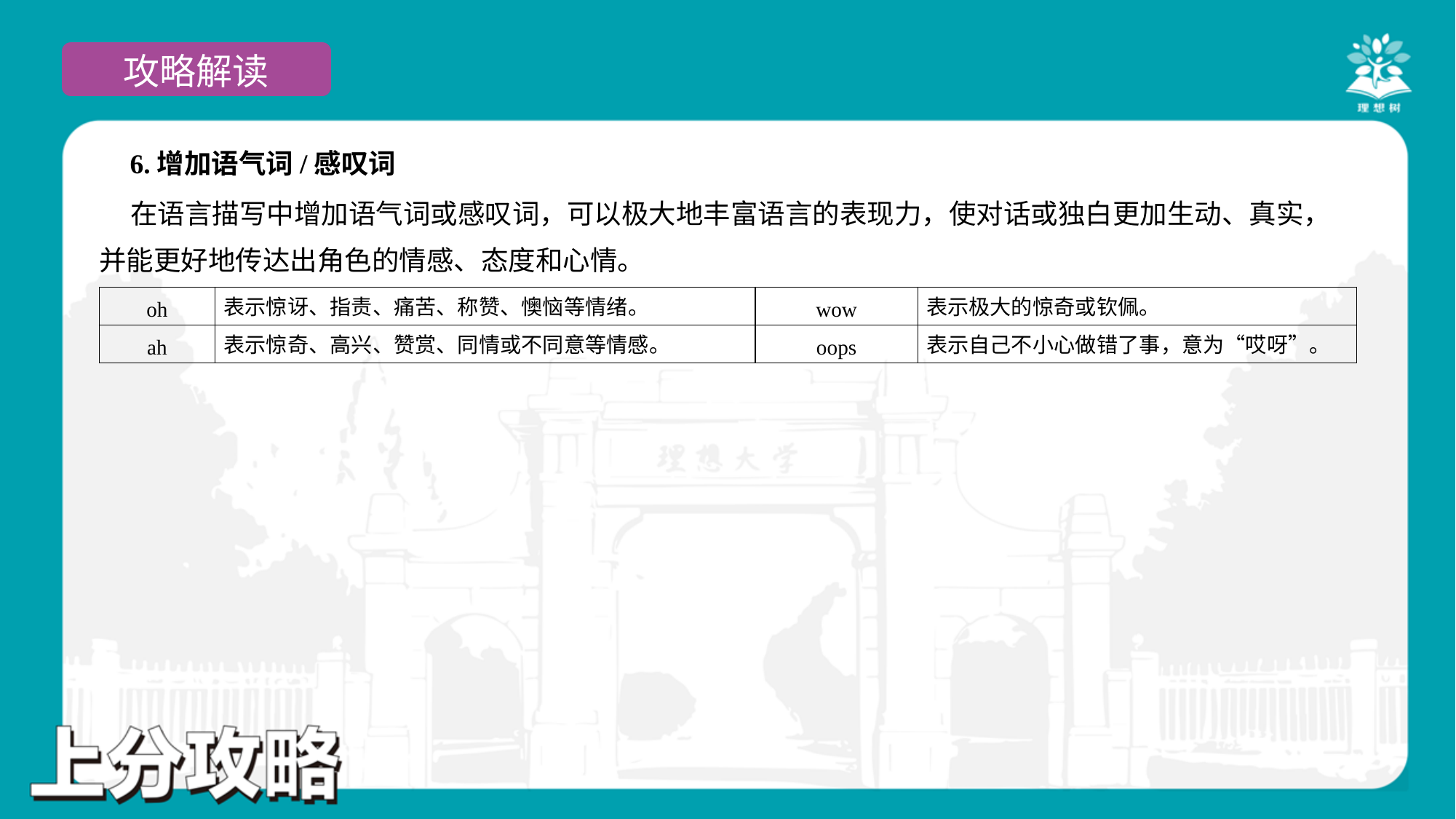

6.增加语气词/感叹词
    在语言描写中增加语气词或感叹词，可以极大地丰富语言的表现力，使对话或独白更加生动、真实，
并能更好地传达出角色的情感、态度和心情。
| oh | 表示惊讶、指责、痛苦、称赞、懊恼等情绪。 | wow | 表示极大的惊奇或钦佩。 |
| --- | --- | --- | --- |
| ah | 表示惊奇、高兴、赞赏、同情或不同意等情感。 | oops | 表示自己不小心做错了事，意为“哎呀”。 |